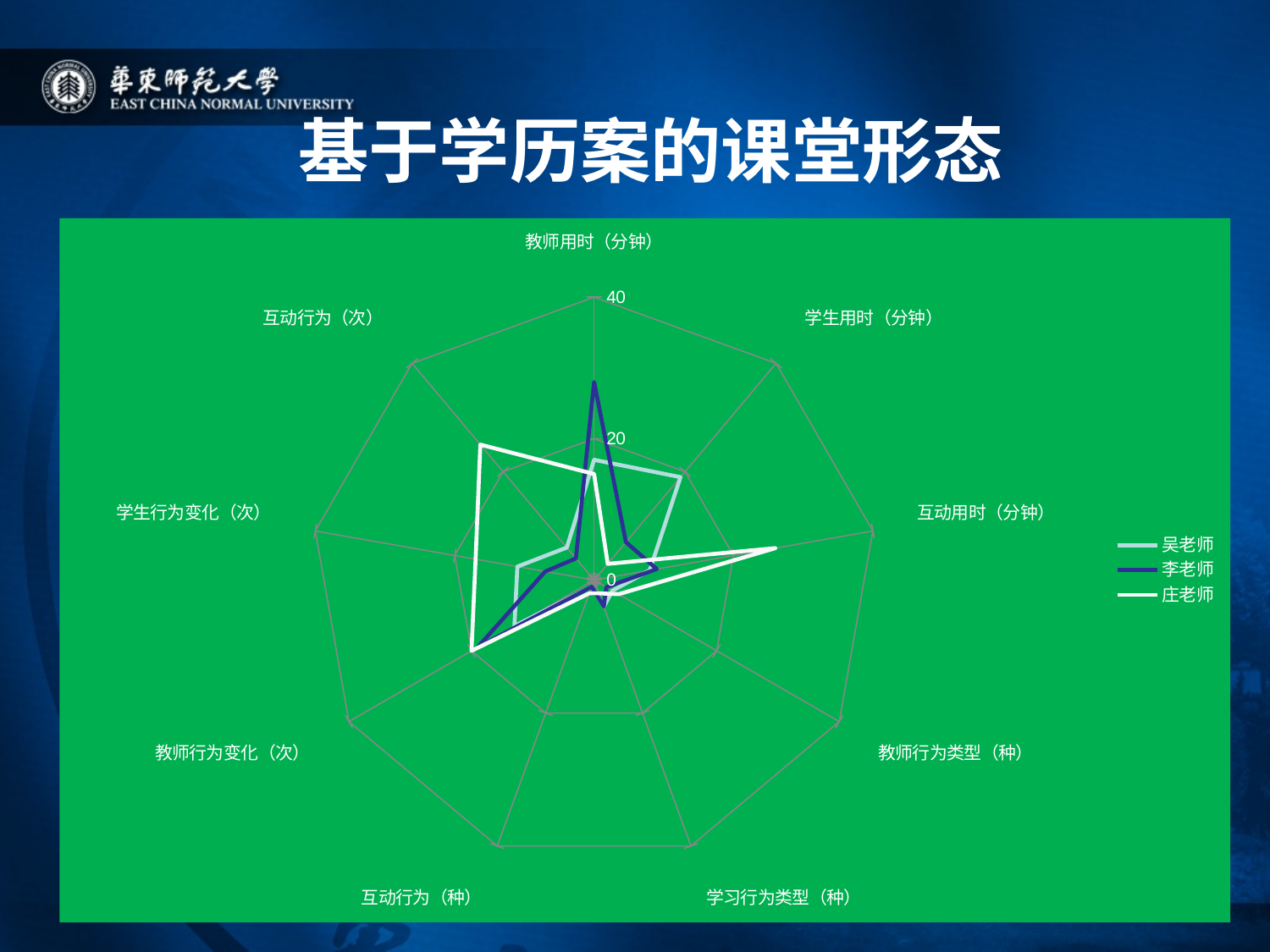

# 基于学历案的课堂形态

### Chart

| Category | 吴老师 | 李老师 | 庄老师 |
|---|---|---|---|
| 教师用时（分钟） | 17.0 | 28.0 | 15.0 |
| 学生用时（分钟） | 19.0 | 7.0 | 3.0 |
| 互动用时（分钟） | 8.0 | 9.0 | 26.0 |
| 教师行为类型（种） | 3.0 | 2.0 | 4.0 |
| 学习行为类型（种） | 4.0 | 4.0 | 2.0 |
| 互动行为（种） | 1.0 | 1.0 | 2.0 |
| 教师行为变化（次） | 13.0 | 19.0 | 20.0 |
| 学生行为变化（次） | 11.0 | 7.0 | 17.0 |
| 互动行为（次） | 6.0 | 4.0 | 25.0 |